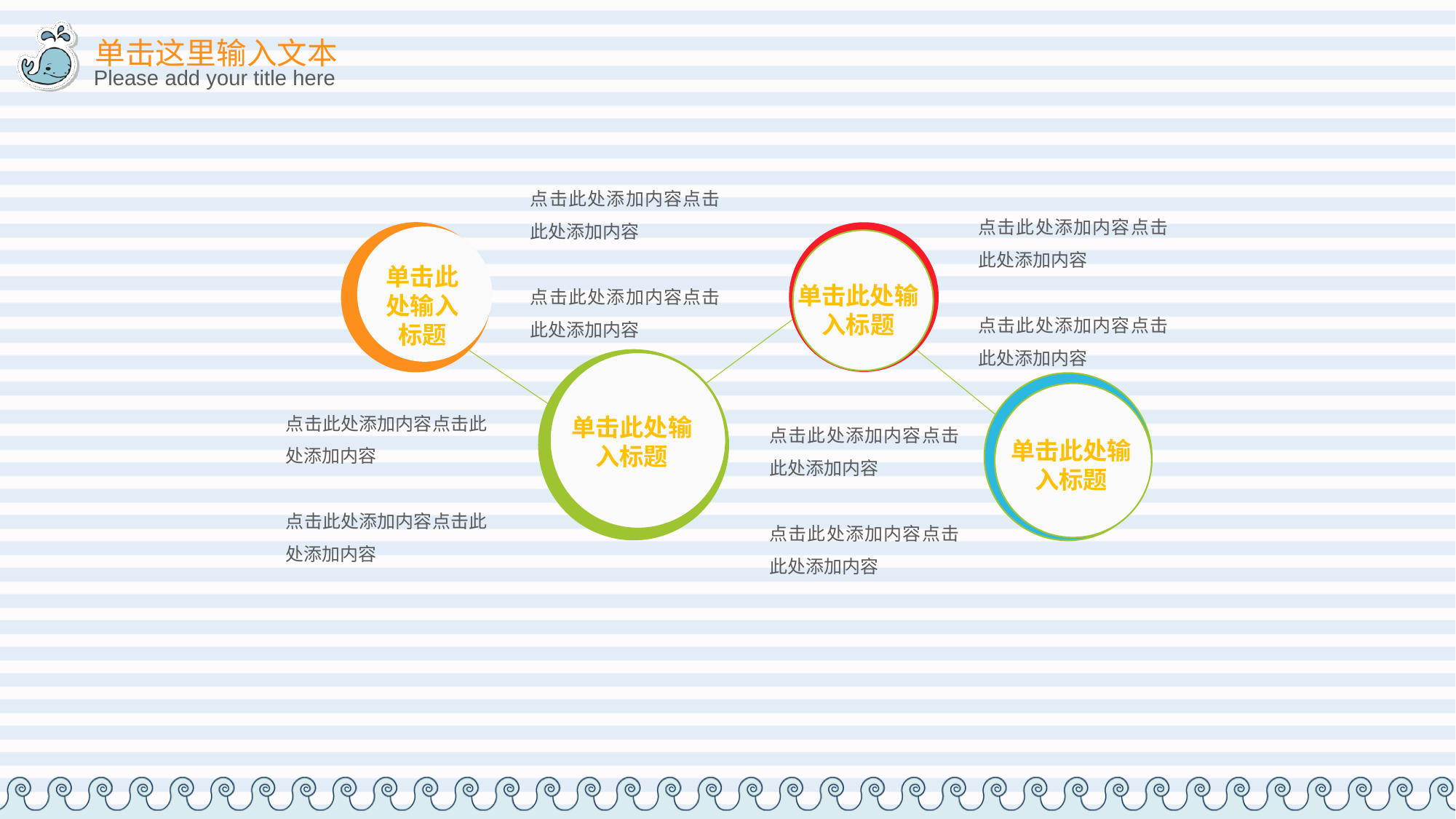

点击此处添加内容点击此处添加内容

点击此处添加内容点击此处添加内容
点击此处添加内容点击此处添加内容

点击此处添加内容点击此处添加内容

单击此处输入标题
单击此处输入标题

点击此处添加内容点击此处添加内容

点击此处添加内容点击此处添加内容
单击此处输入标题
点击此处添加内容点击此处添加内容

点击此处添加内容点击此处添加内容
单击此处输入标题